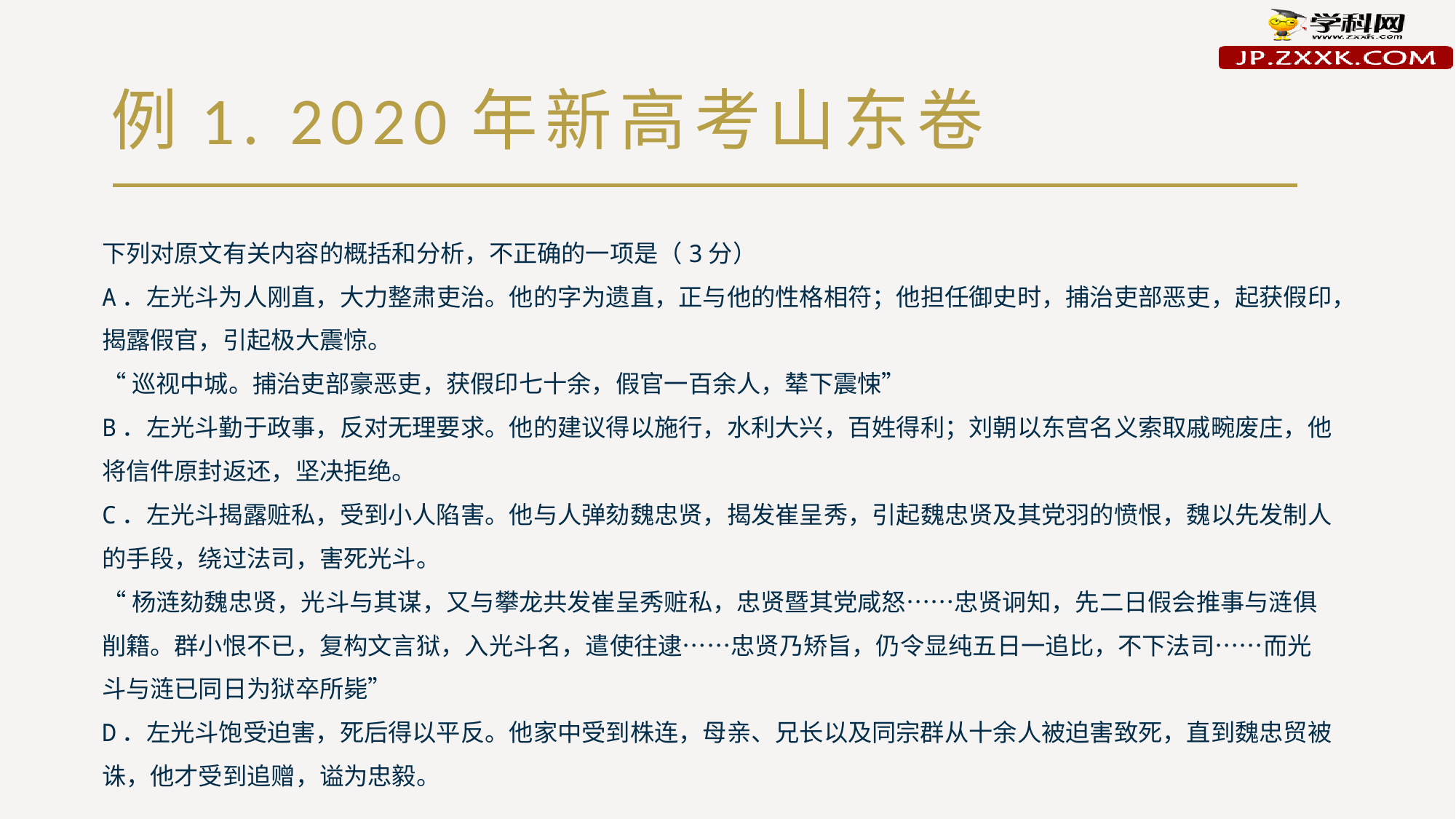

# 例1. 2020年新高考山东卷
下列对原文有关内容的概括和分析，不正确的一项是（3分）
A．左光斗为人刚直，大力整肃吏治。他的字为遗直，正与他的性格相符；他担任御史时，捕治吏部恶吏，起获假印，揭露假官，引起极大震惊。
“巡视中城。捕治吏部豪恶吏，获假印七十余，假官一百余人，辇下震悚”
B．左光斗勤于政事，反对无理要求。他的建议得以施行，水利大兴，百姓得利；刘朝以东宫名义索取戚畹废庄，他将信件原封返还，坚决拒绝。
C．左光斗揭露赃私，受到小人陷害。他与人弹劾魏忠贤，揭发崔呈秀，引起魏忠贤及其党羽的愤恨，魏以先发制人的手段，绕过法司，害死光斗。
“杨涟劾魏忠贤，光斗与其谋，又与攀龙共发崔呈秀赃私，忠贤暨其党咸怒……忠贤诇知，先二日假会推事与涟俱削籍。群小恨不已，复构文言狱，入光斗名，遣使往逮……忠贤乃矫旨，仍令显纯五日一追比，不下法司……而光斗与涟已同日为狱卒所毙”
D．左光斗饱受迫害，死后得以平反。他家中受到株连，母亲、兄长以及同宗群从十余人被迫害致死，直到魏忠贸被诛，他才受到追赠，谥为忠毅。